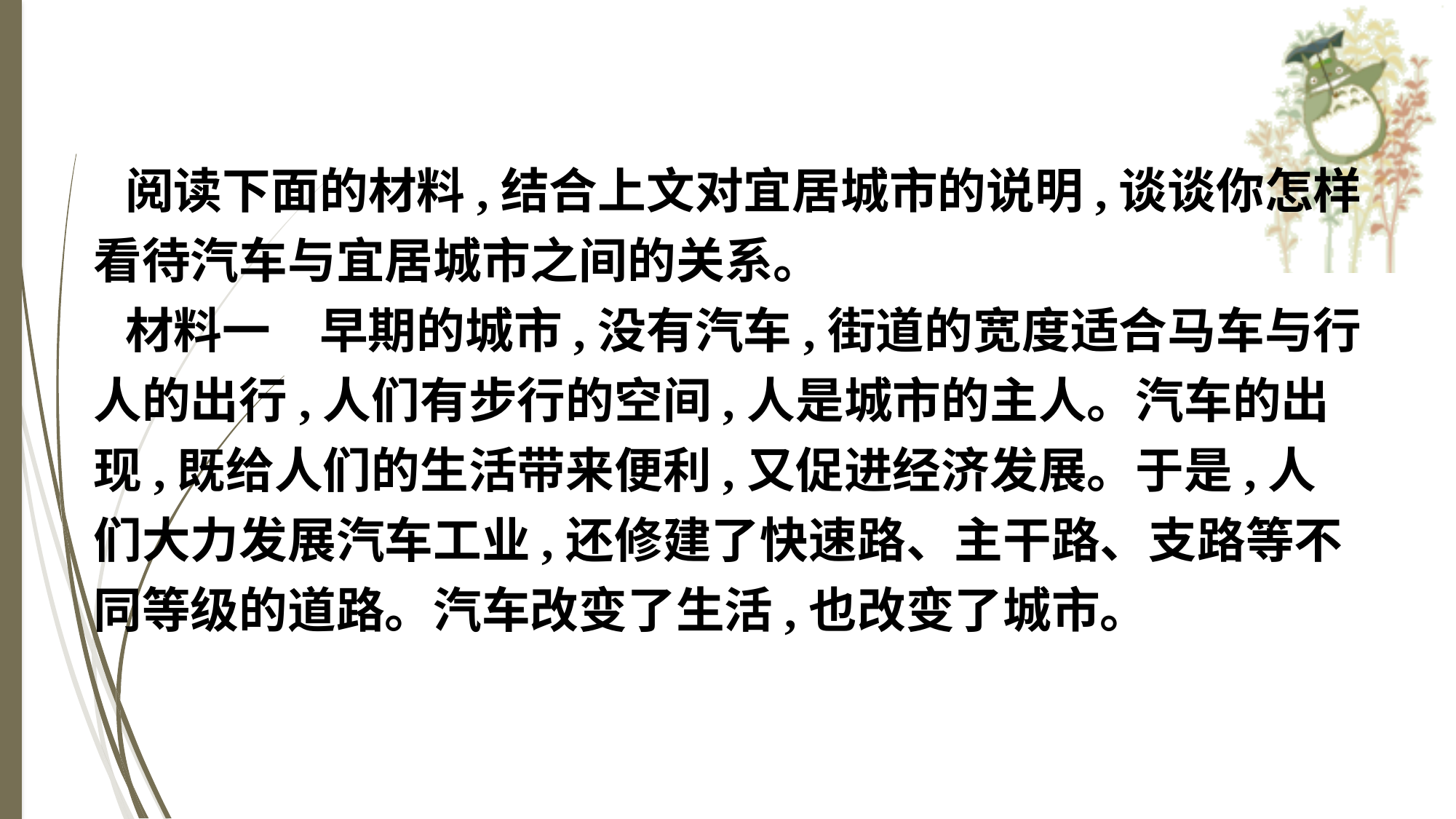

阅读下面的材料,结合上文对宜居城市的说明,谈谈你怎样看待汽车与宜居城市之间的关系。
材料一　早期的城市,没有汽车,街道的宽度适合马车与行人的出行,人们有步行的空间,人是城市的主人。汽车的出现,既给人们的生活带来便利,又促进经济发展。于是,人们大力发展汽车工业,还修建了快速路、主干路、支路等不同等级的道路。汽车改变了生活,也改变了城市。